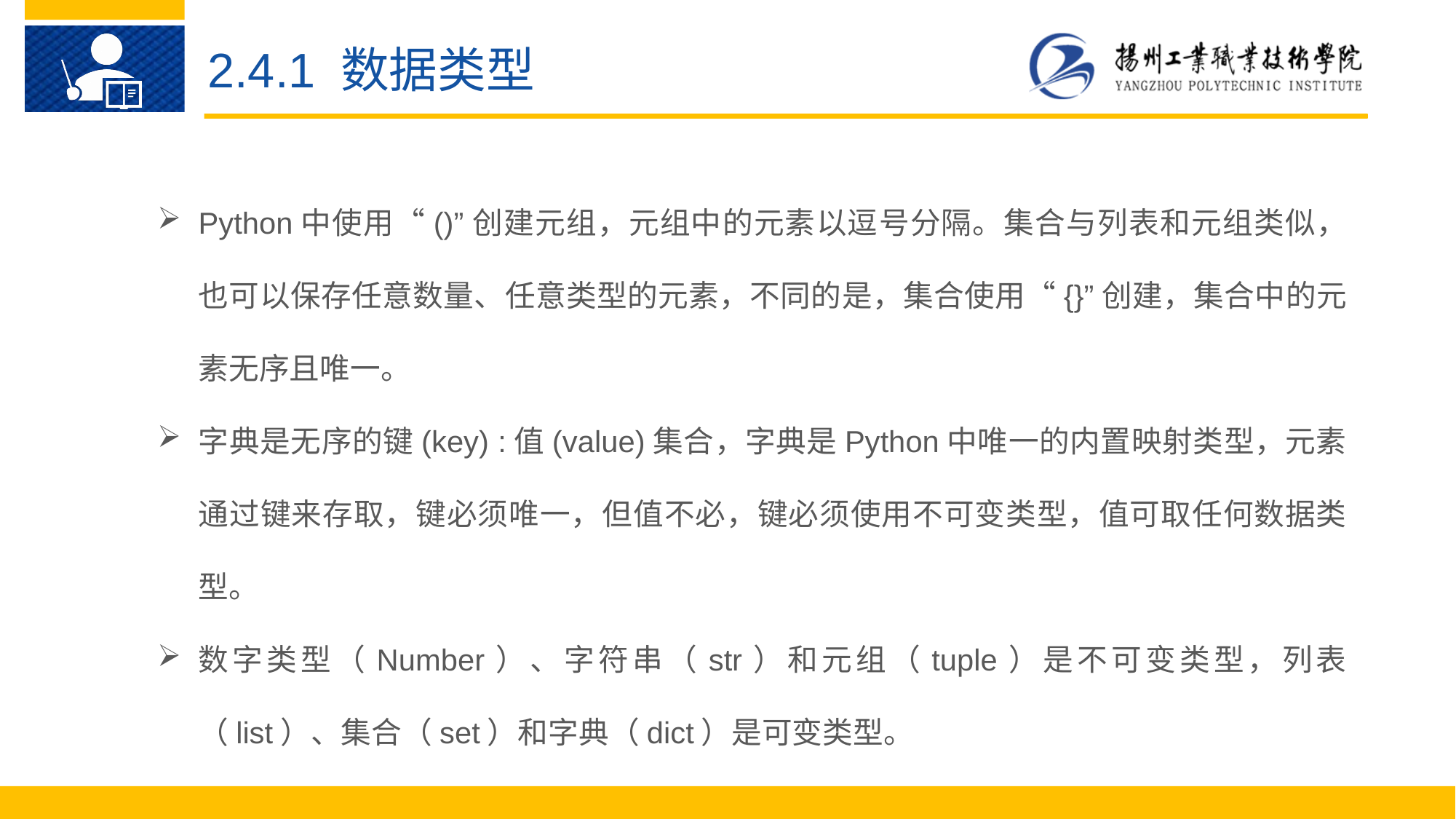

2.4.1 数据类型
Python中使用“()”创建元组，元组中的元素以逗号分隔。集合与列表和元组类似，也可以保存任意数量、任意类型的元素，不同的是，集合使用“{}”创建，集合中的元素无序且唯一。
字典是无序的键(key) :值(value)集合，字典是Python中唯一的内置映射类型，元素通过键来存取，键必须唯一，但值不必，键必须使用不可变类型，值可取任何数据类型。
数字类型（Number）、字符串（str）和元组（tuple）是不可变类型，列表（list）、集合（set）和字典（dict）是可变类型。